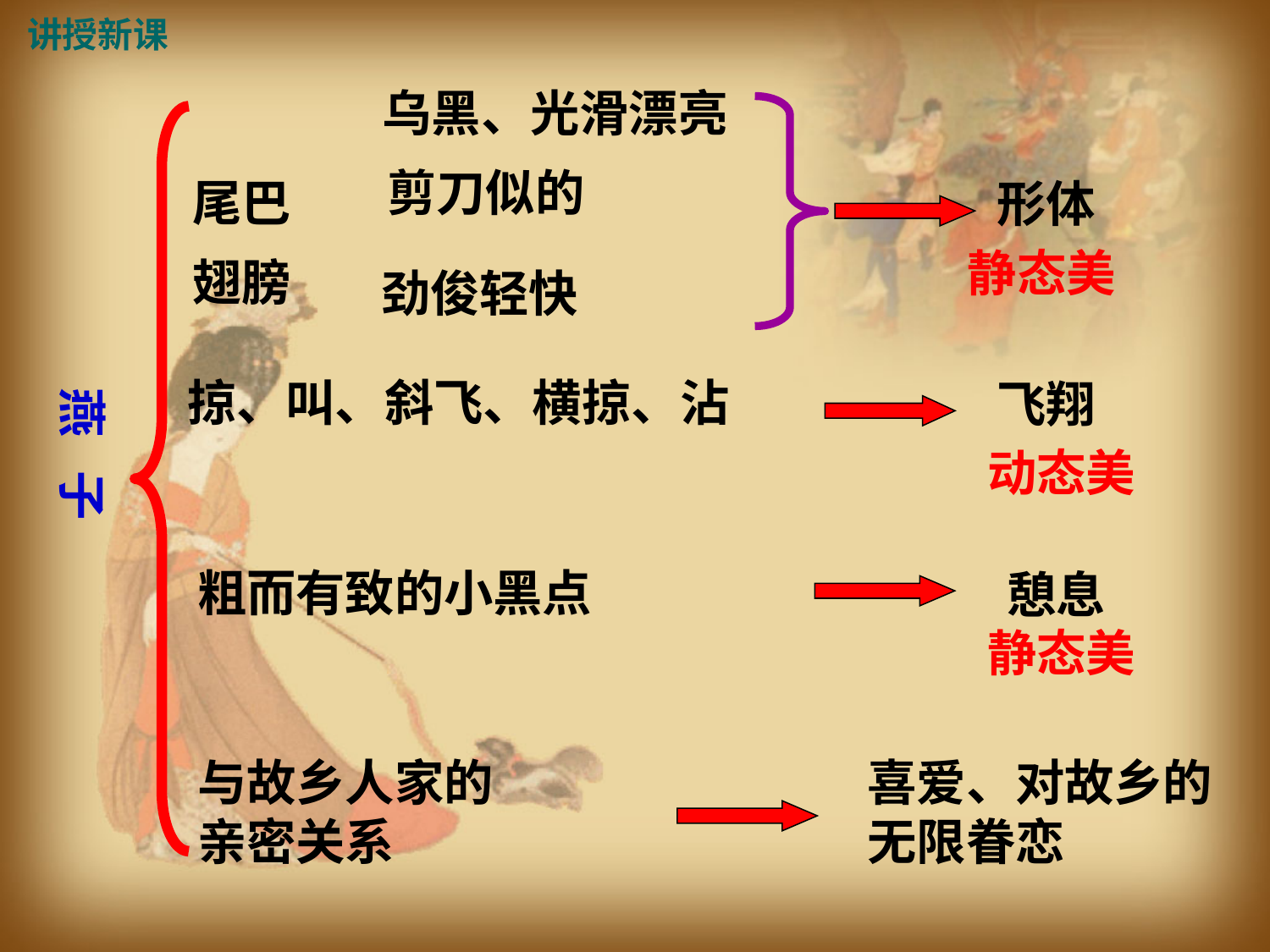

讲授新课
乌黑、光滑漂亮

剪刀似的
尾巴
形体

静态美
翅膀
劲俊轻快
掠、叫、斜飞、横掠、沾
飞翔
燕   子

动态美
粗而有致的小黑点
憩息

静态美
与故乡人家的亲密关系
喜爱、对故乡的无限眷恋